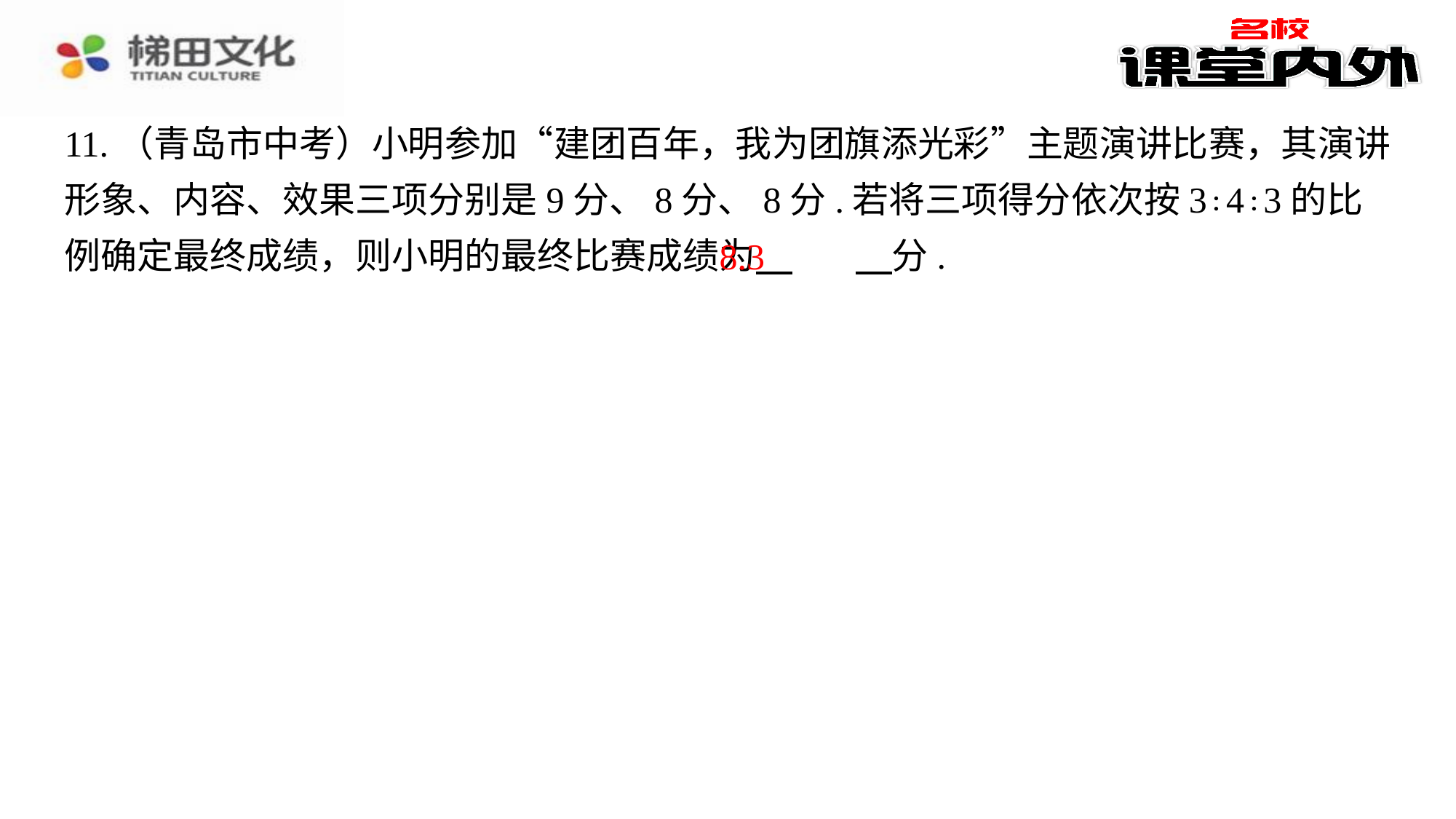

11.（青岛市中考）小明参加“建团百年，我为团旗添光彩”主题演讲比赛，其演讲形象、内容、效果三项分别是9分、8分、8分.若将三项得分依次按3∶4∶3的比例确定最终成绩，则小明的最终比赛成绩为 　8.3　⁠分.
8.3